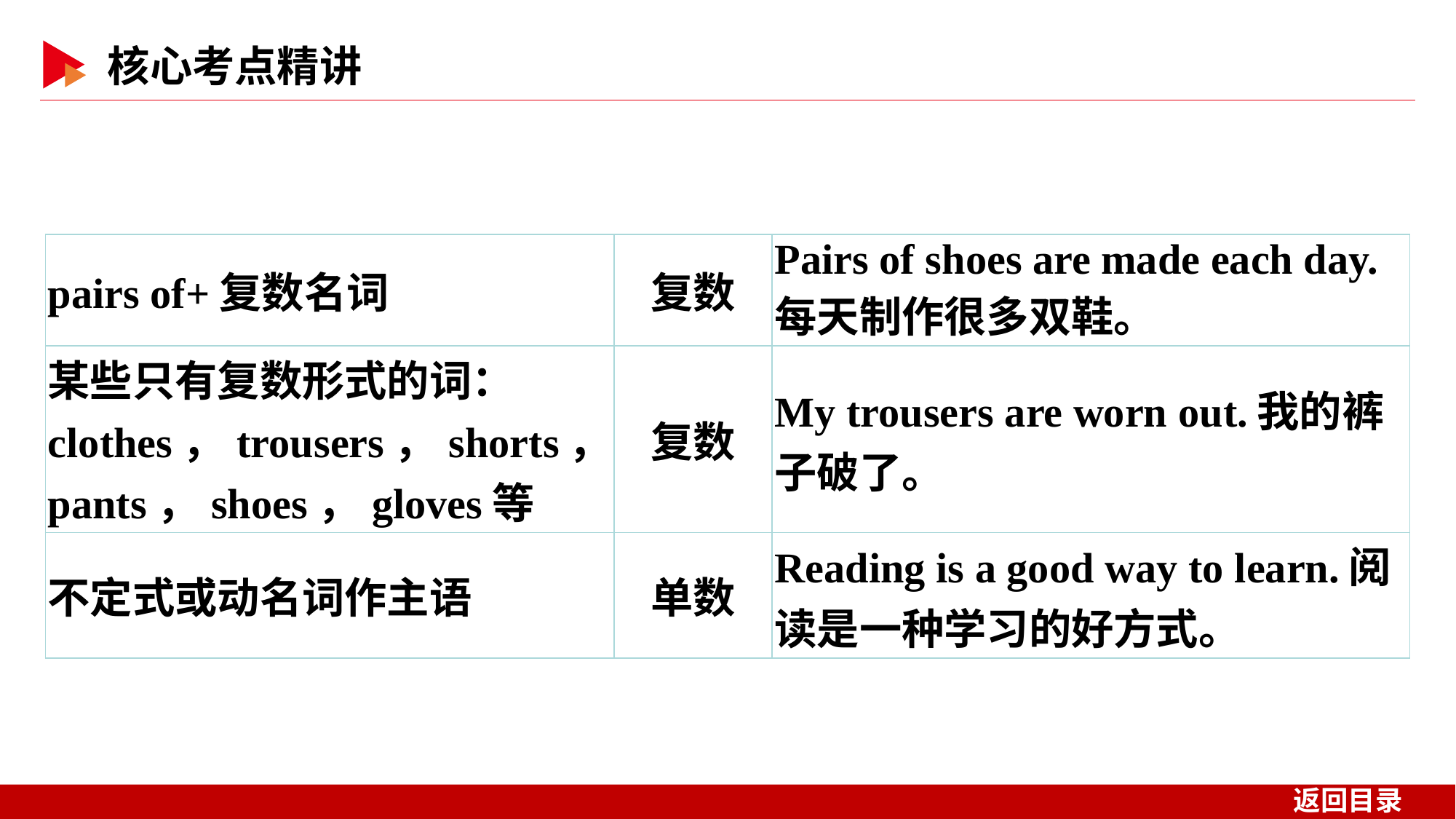

| pairs of+复数名词 | 复数 | Pairs of shoes are made each day.每天制作很多双鞋。 |
| --- | --- | --- |
| 某些只有复数形式的词：clothes，trousers，shorts，pants，shoes，gloves等 | 复数 | My trousers are worn out.我的裤子破了。 |
| 不定式或动名词作主语 | 单数 | Reading is a good way to learn.阅读是一种学习的好方式。 |